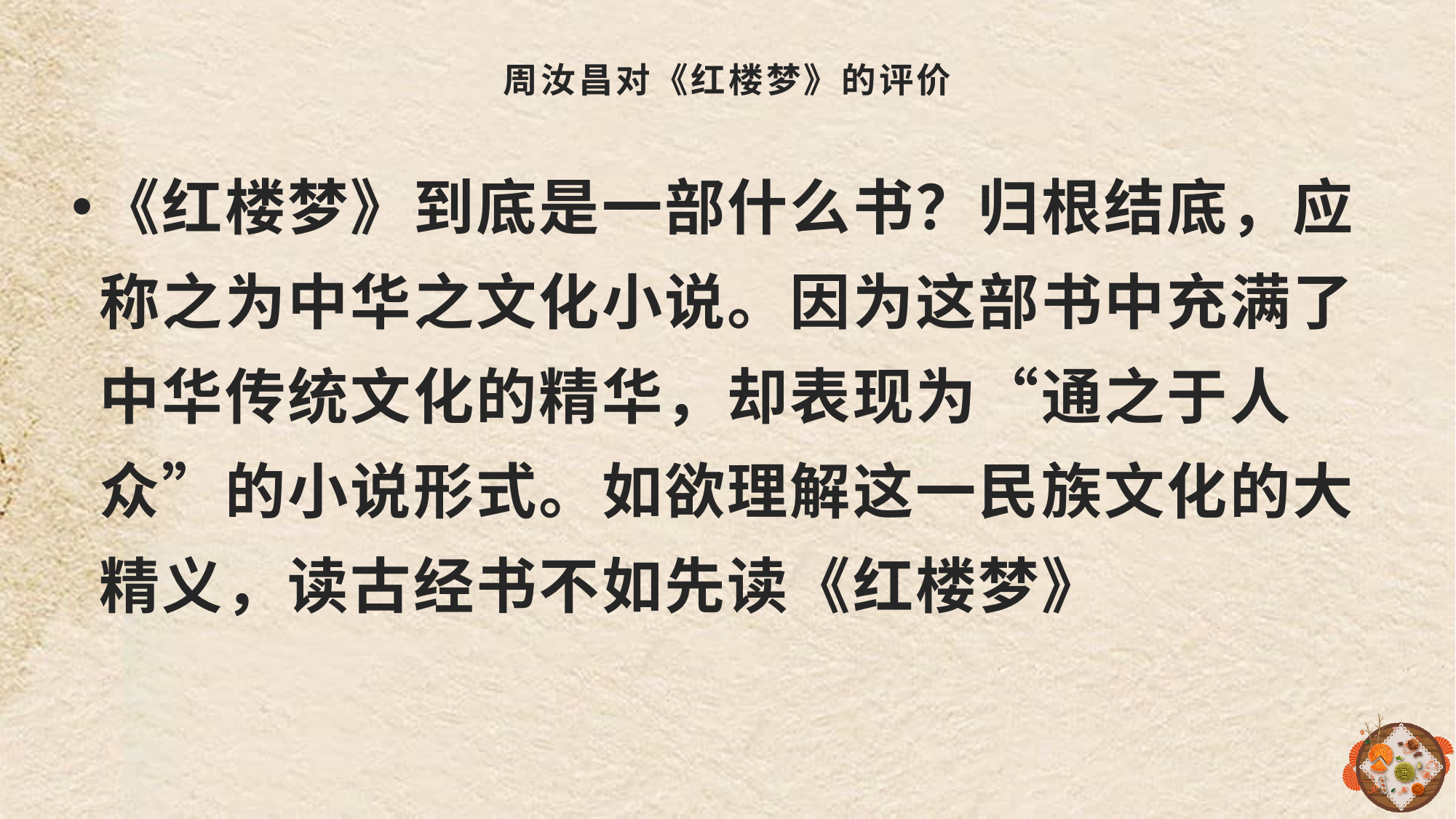

# 周汝昌对《红楼梦》的评价
《红楼梦》到底是一部什么书？归根结底，应称之为中华之文化小说。因为这部书中充满了中华传统文化的精华，却表现为“通之于人众”的小说形式。如欲理解这一民族文化的大精义，读古经书不如先读《红楼梦》